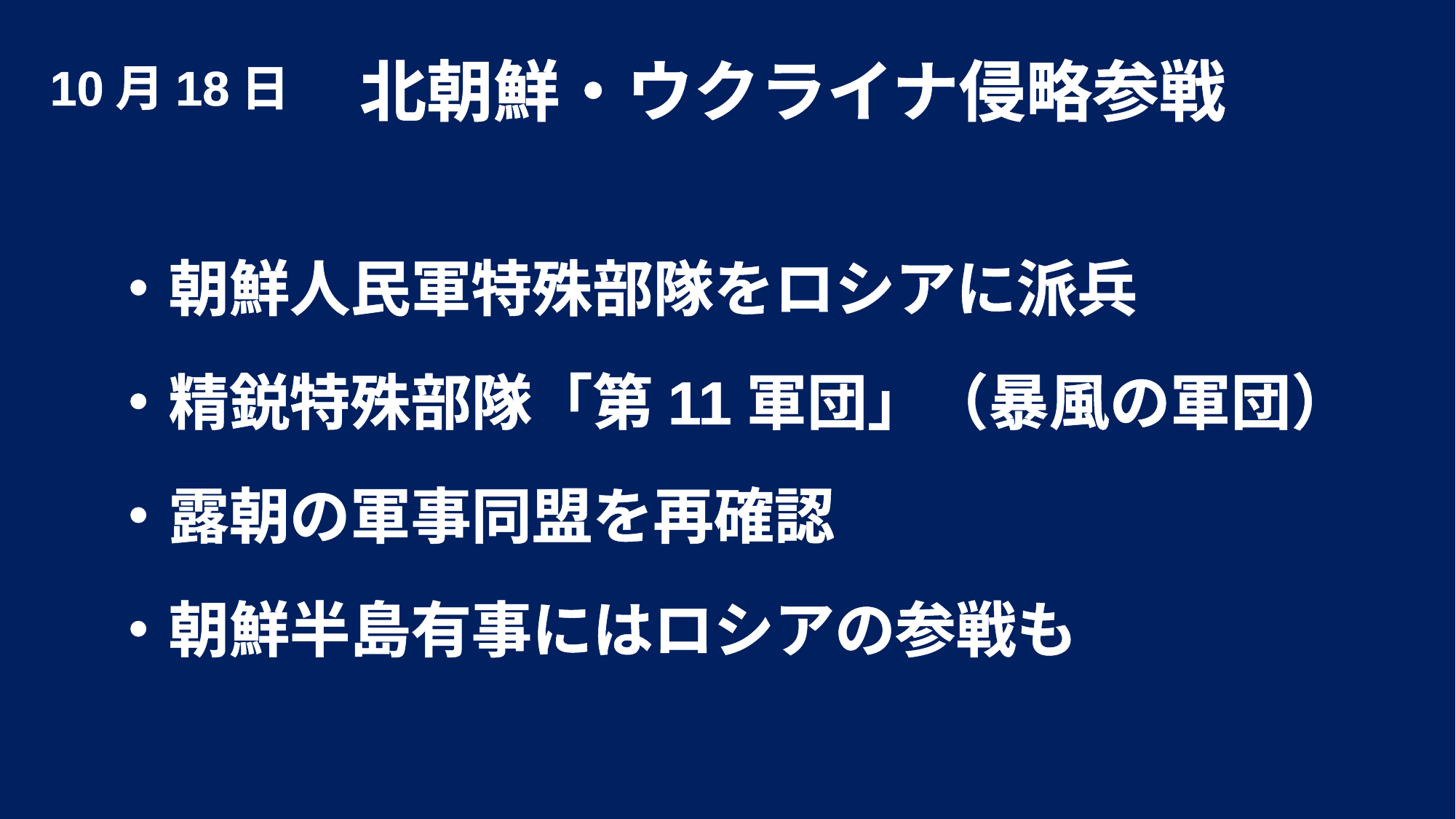

北朝鮮・ウクライナ侵略参戦
10月18日
・朝鮮人民軍特殊部隊をロシアに派兵
・精鋭特殊部隊「第11軍団」（暴風の軍団）
・露朝の軍事同盟を再確認
・朝鮮半島有事にはロシアの参戦も